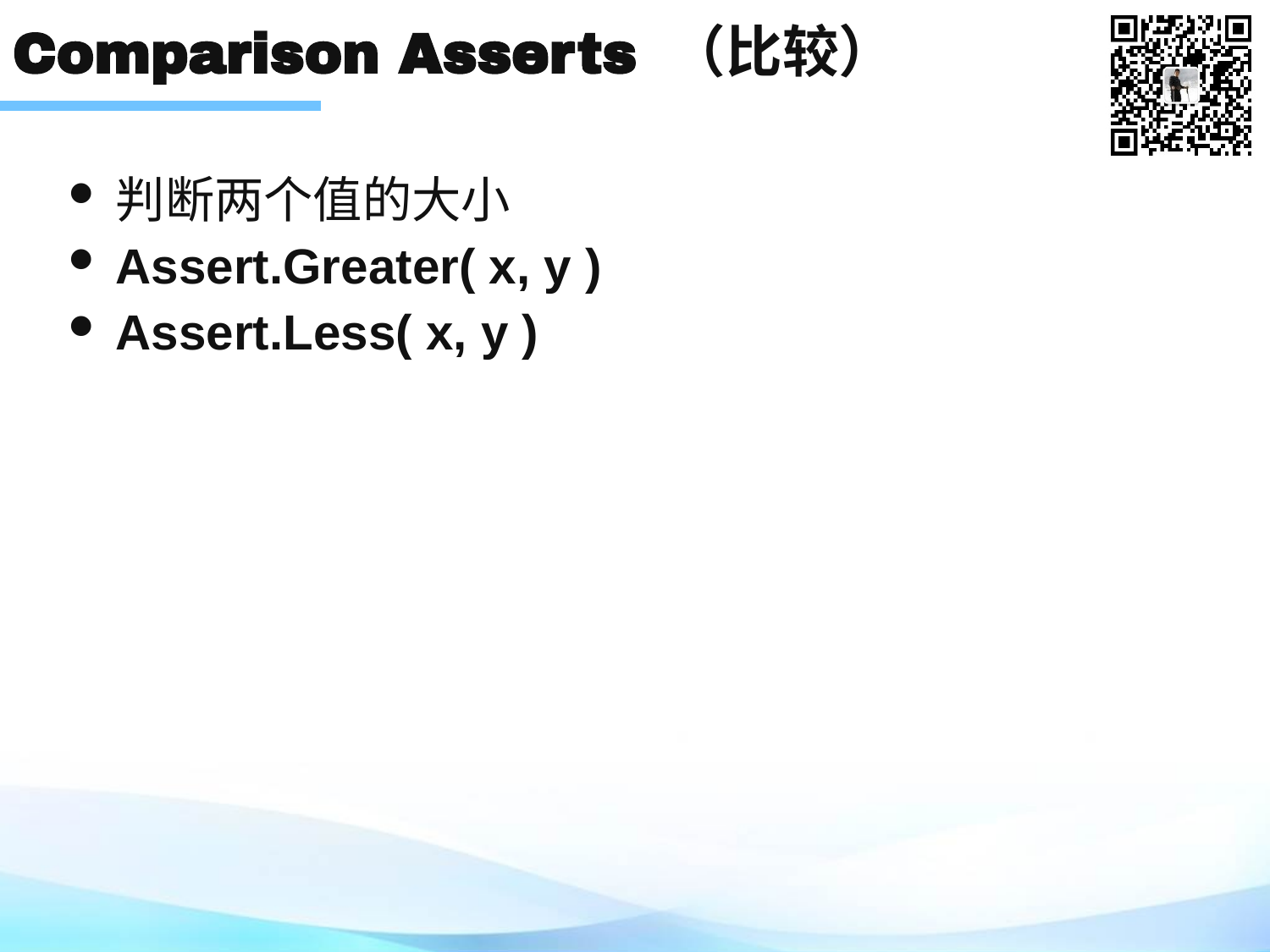

# Comparison Asserts （比较）
判断两个值的大小
Assert.Greater( x, y )
Assert.Less( x, y )